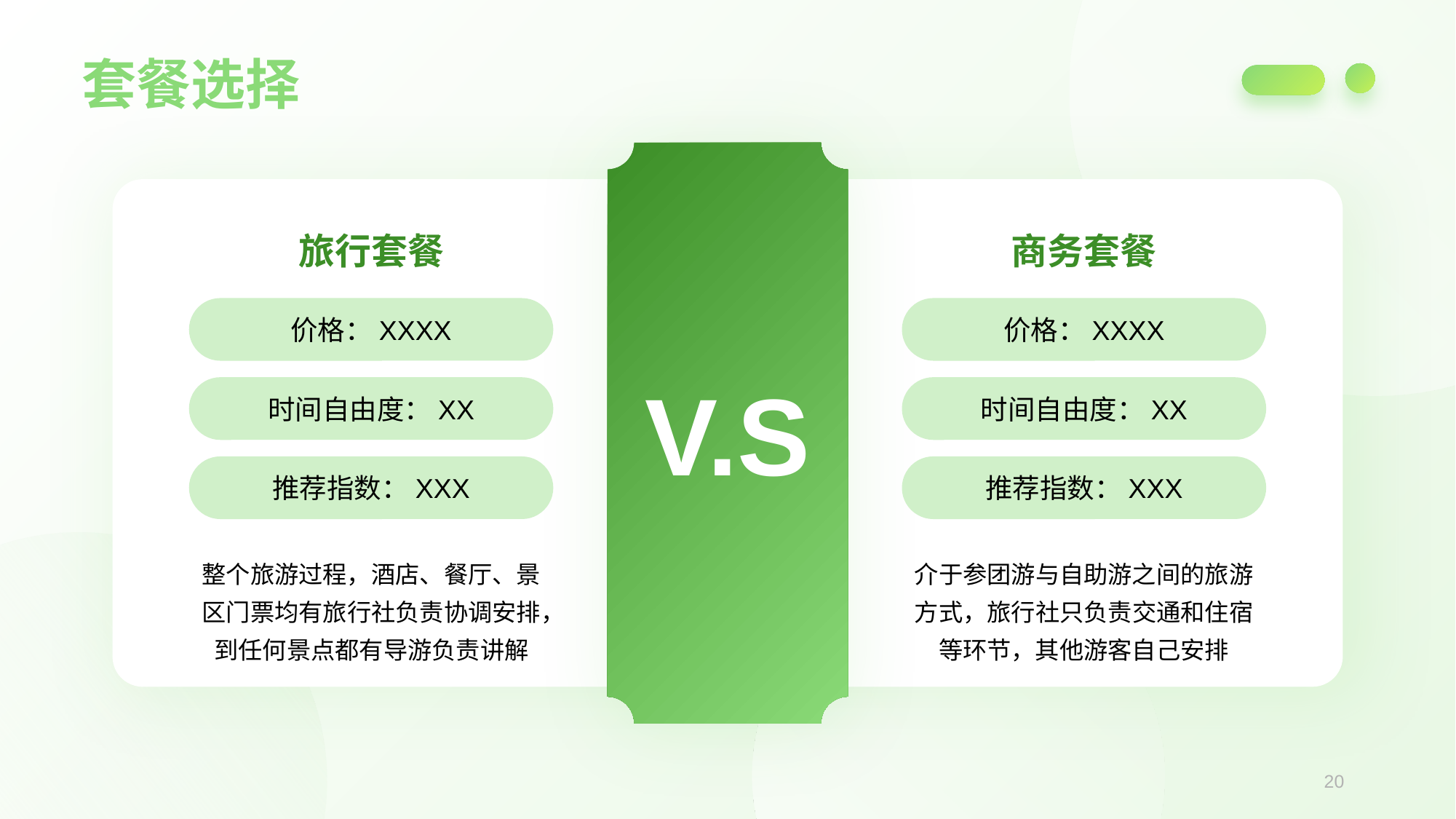

套餐选择

旅行套餐
商务套餐

价格：XXXX
价格：XXXX
V.S

时间自由度：XX
时间自由度：XX

推荐指数：XXX
推荐指数：XXX
整个旅游过程，酒店、餐厅、景区门票均有旅行社负责协调安排，到任何景点都有导游负责讲解
介于参团游与自助游之间的旅游方式，旅行社只负责交通和住宿等环节，其他游客自己安排
20